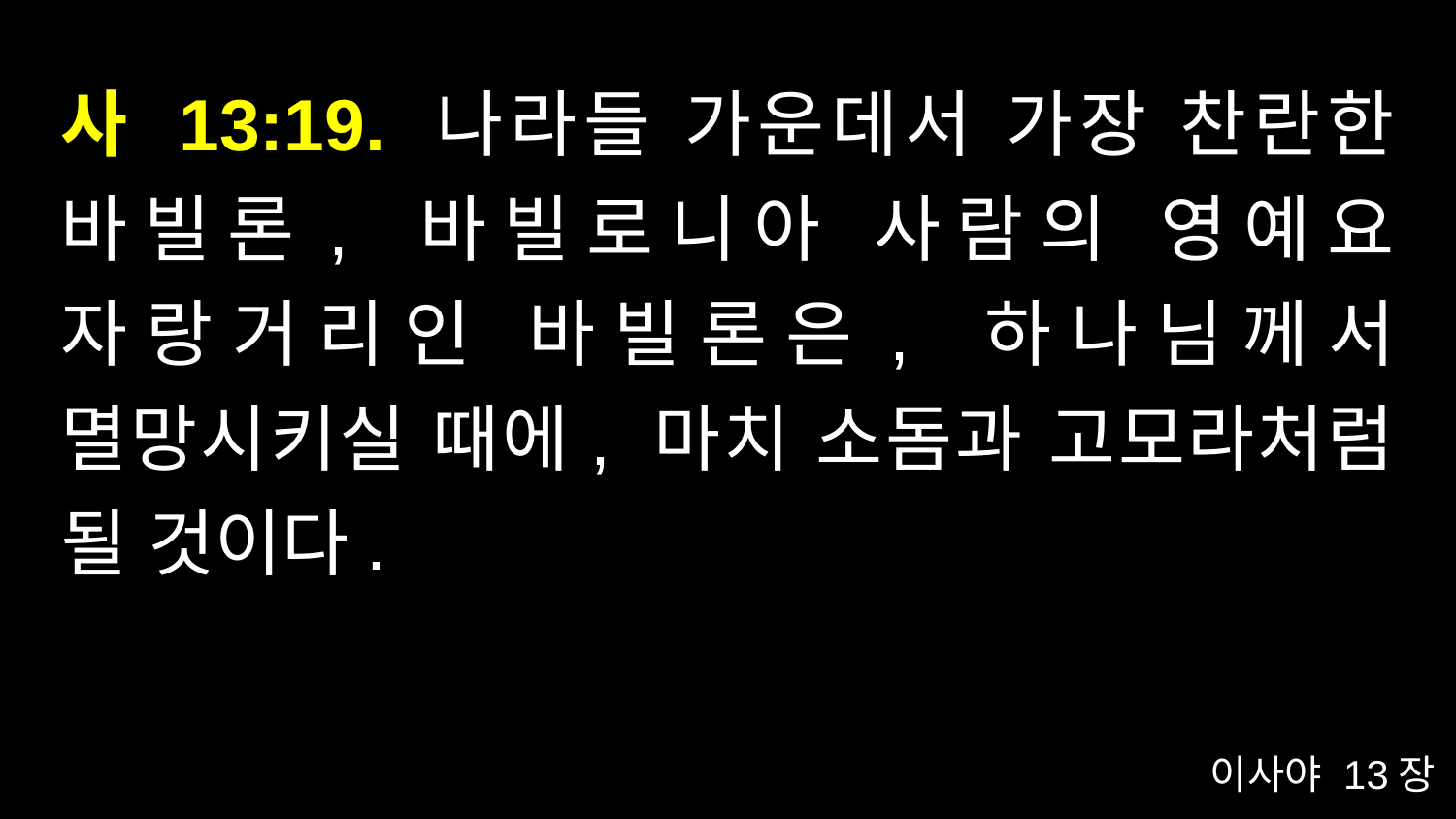

# 사 13:19. 나라들 가운데서 가장 찬란한 바빌론, 바빌로니아 사람의 영예요 자랑거리인 바빌론은, 하나님께서 멸망시키실 때에, 마치 소돔과 고모라처럼 될 것이다.
이사야 13장